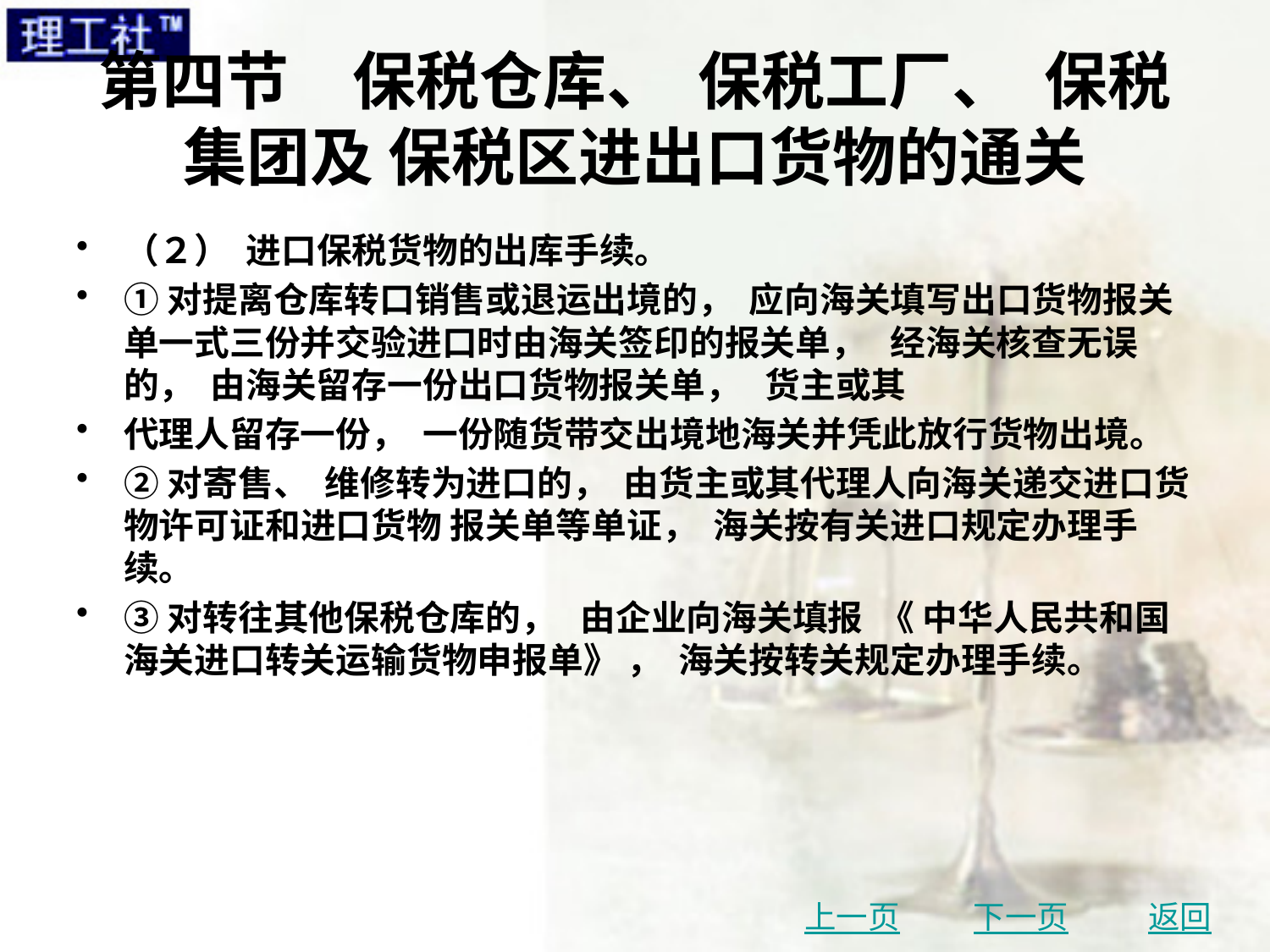

# 第四节　保税仓库、  保税工厂、  保税集团及 保税区进出口货物的通关
（２）  进口保税货物的出库手续。
①对提离仓库转口销售或退运出境的，  应向海关填写出口货物报关单一式三份并交验进口时由海关签印的报关单，   经海关核查无误的，  由海关留存一份出口货物报关单，   货主或其
代理人留存一份，  一份随货带交出境地海关并凭此放行货物出境。
②对寄售、  维修转为进口的，  由货主或其代理人向海关递交进口货物许可证和进口货物 报关单等单证，  海关按有关进口规定办理手续。
③对转往其他保税仓库的，   由企业向海关填报  《 中华人民共和国海关进口转关运输货物申报单》 ，  海关按转关规定办理手续。

上一页
下一页
返回